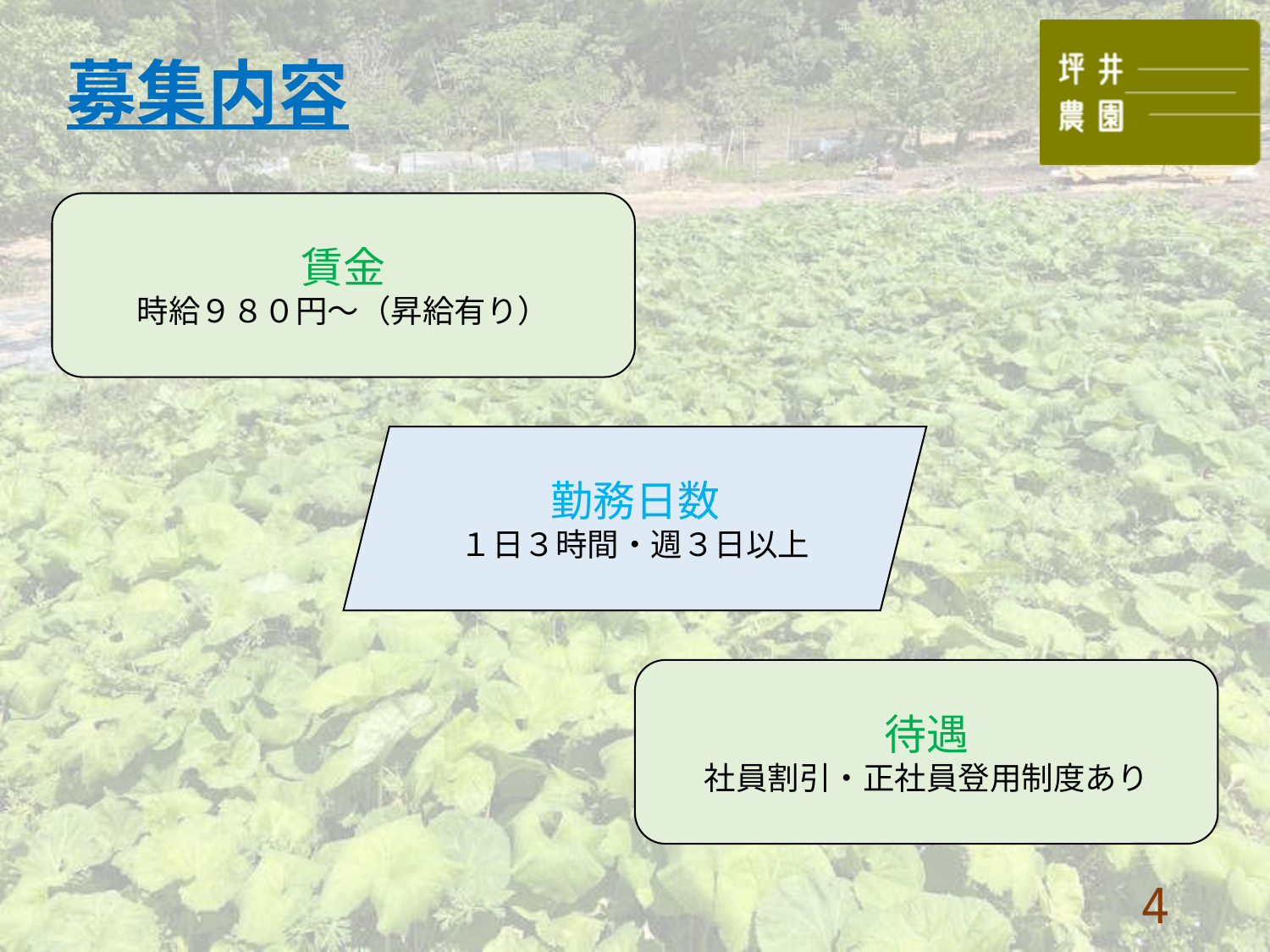

募集内容
賃金
時給９８０円～（昇給有り）
勤務日数
１日３時間・週３日以上
待遇
社員割引・正社員登用制度あり
4